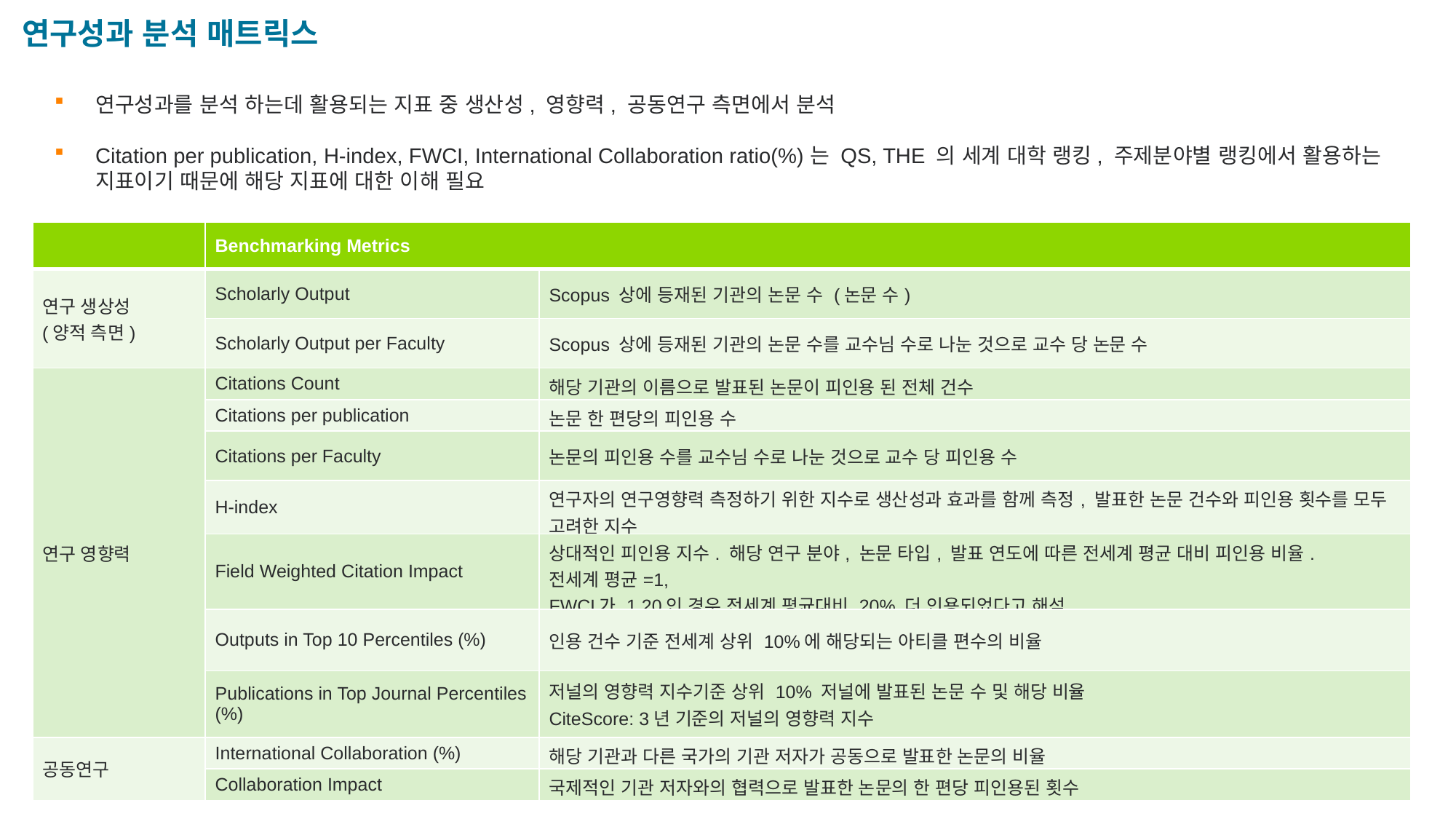

연구성과 분석 매트릭스
연구성과를 분석 하는데 활용되는 지표 중 생산성, 영향력, 공동연구 측면에서 분석

Citation per publication, H-index, FWCI, International Collaboration ratio(%)는 QS, THE 의 세계 대학 랭킹, 주제분야별 랭킹에서 활용하는 지표이기 때문에 해당 지표에 대한 이해 필요
|  | Benchmarking Metrics |  |
| --- | --- | --- |
| 연구 생상성 (양적 측면) | Scholarly Output | Scopus 상에 등재된 기관의 논문 수 (논문 수) |
|  | Scholarly Output per Faculty | Scopus 상에 등재된 기관의 논문 수를 교수님 수로 나눈 것으로 교수 당 논문 수 |
| 연구 영향력 | Citations Count | 해당 기관의 이름으로 발표된 논문이 피인용 된 전체 건수 |
|  | Citations per publication | 논문 한 편당의 피인용 수 |
|  | Citations per Faculty | 논문의 피인용 수를 교수님 수로 나눈 것으로 교수 당 피인용 수 |
|  | H-index | 연구자의 연구영향력 측정하기 위한 지수로 생산성과 효과를 함께 측정, 발표한 논문 건수와 피인용 횟수를 모두 고려한 지수 |
|  | Field Weighted Citation Impact | 상대적인 피인용 지수. 해당 연구 분야, 논문 타입, 발표 연도에 따른 전세계 평균 대비 피인용 비율. 전세계 평균=1, FWCI가 1.20인 경우 전세계 평균대비 20% 더 인용되었다고 해석 |
|  | Outputs in Top 10 Percentiles (%) | 인용 건수 기준 전세계 상위 10%에 해당되는 아티클 편수의 비율 |
|  | Publications in Top Journal Percentiles (%) | 저널의 영향력 지수기준 상위 10% 저널에 발표된 논문 수 및 해당 비율 CiteScore: 3년 기준의 저널의 영향력 지수 |
| 공동연구 | International Collaboration (%) | 해당 기관과 다른 국가의 기관 저자가 공동으로 발표한 논문의 비율 |
|  | Collaboration Impact | 국제적인 기관 저자와의 협력으로 발표한 논문의 한 편당 피인용된 횟수 |